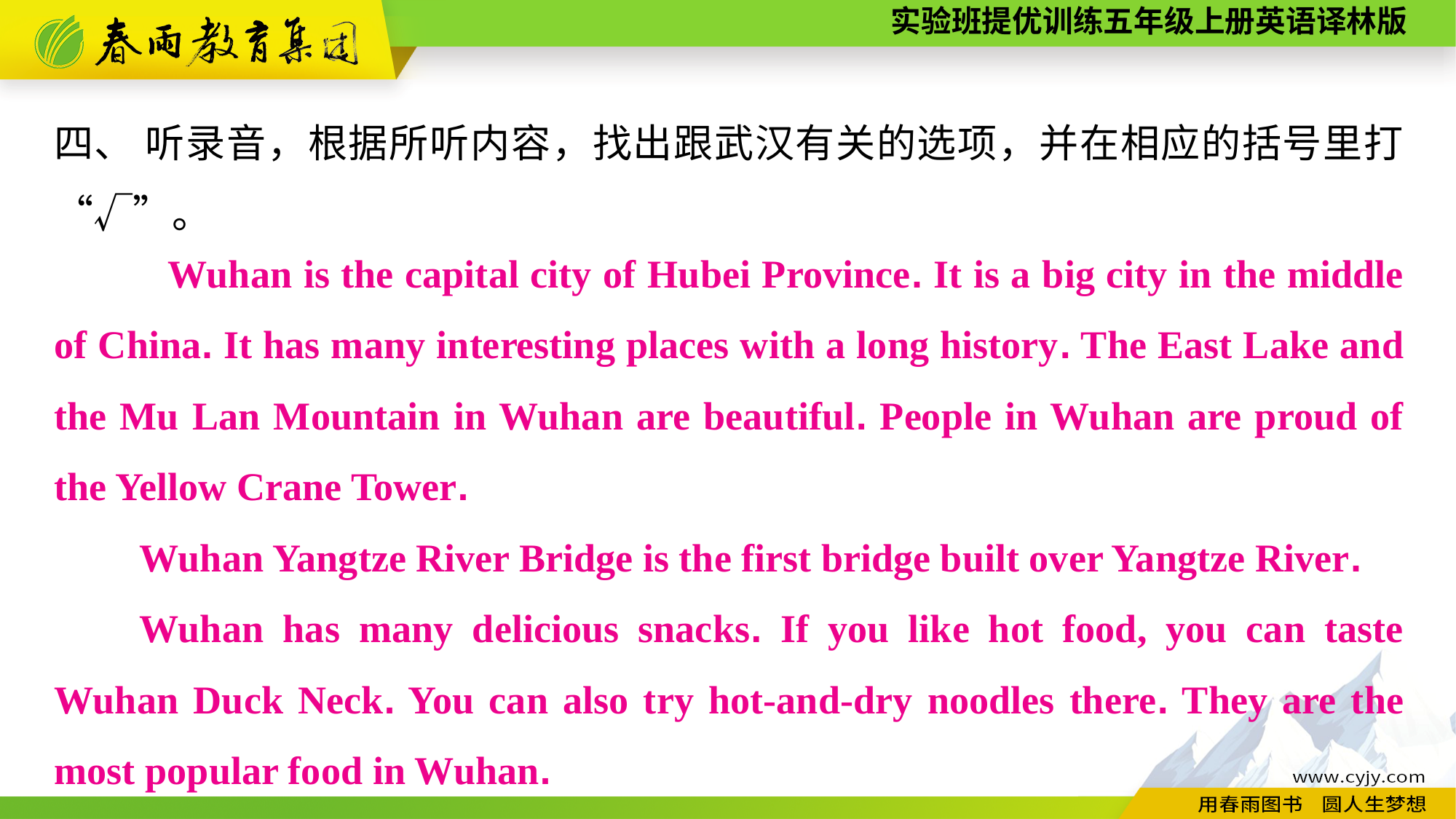

四、 听录音，根据所听内容，找出跟武汉有关的选项，并在相应的括号里打“√”。
 　　Wuhan is the capital city of Hubei Province. It is a big city in the middle of China. It has many interesting places with a long history. The East Lake and the Mu Lan Mountain in Wuhan are beautiful. People in Wuhan are proud of the Yellow Crane Tower.
Wuhan Yangtze River Bridge is the first bridge built over Yangtze River.
Wuhan has many delicious snacks. If you like hot food, you can taste Wuhan Duck Neck. You can also try hot-and-dry noodles there. They are the most popular food in Wuhan.